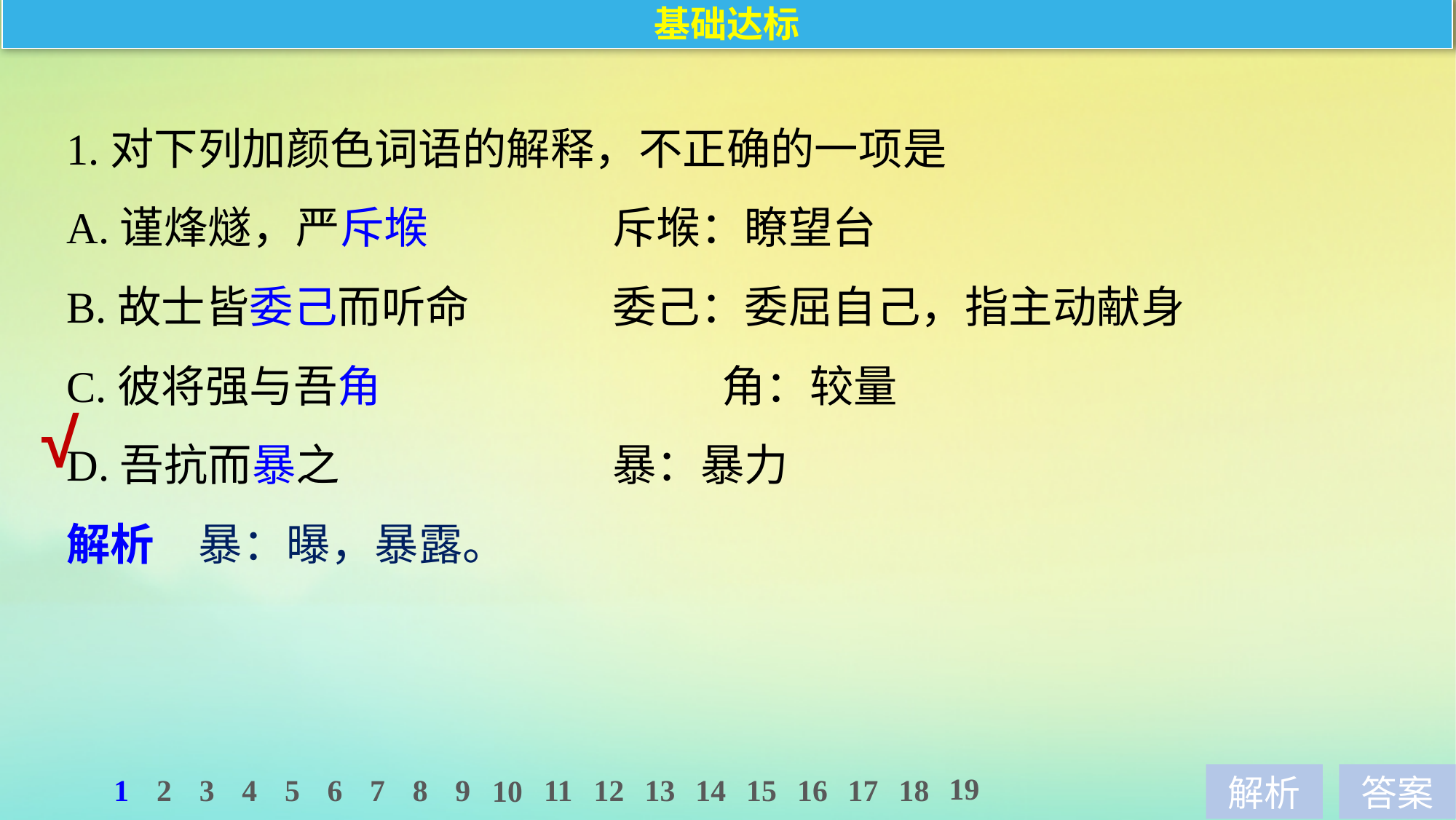

基础达标
1.对下列加颜色词语的解释，不正确的一项是
A.谨烽燧，严斥堠　　　　	斥堠：瞭望台
B.故士皆委己而听命  		委己：委屈自己，指主动献身
C.彼将强与吾角  			角：较量
D.吾抗而暴之  			暴：暴力
√
解析　暴：曝，暴露。
19
1
2
3
4
5
6
7
8
9
11
12
13
14
15
16
17
18
10
解析
答案